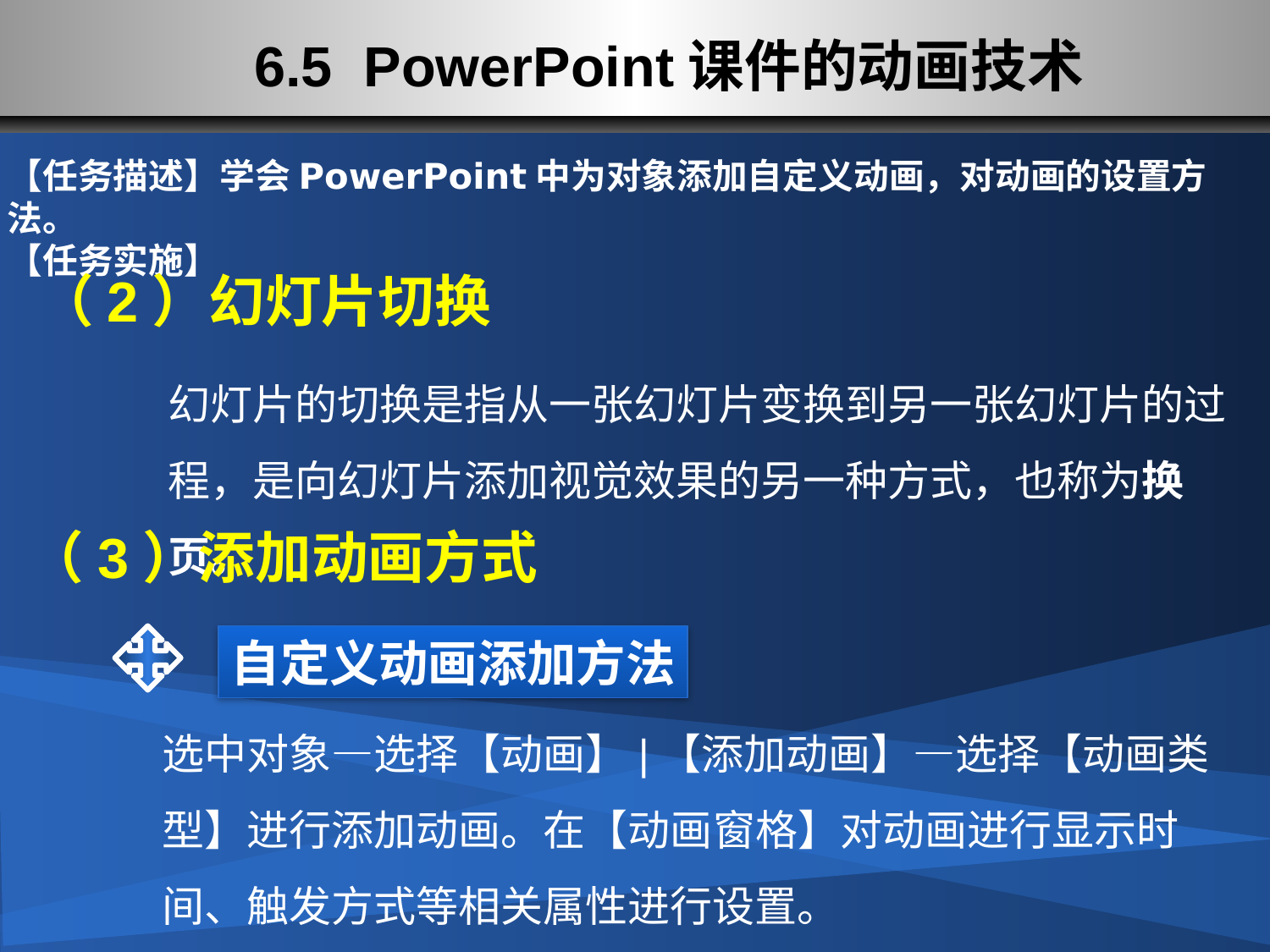

6.5  PowerPoint课件的动画技术
【任务描述】学会PowerPoint中为对象添加自定义动画，对动画的设置方法。
【任务实施】
（2）幻灯片切换
幻灯片的切换是指从一张幻灯片变换到另一张幻灯片的过程，是向幻灯片添加视觉效果的另一种方式，也称为换页。
（3）添加动画方式

自定义动画添加方法
选中对象—选择【动画】|【添加动画】—选择【动画类型】进行添加动画。在【动画窗格】对动画进行显示时间、触发方式等相关属性进行设置。